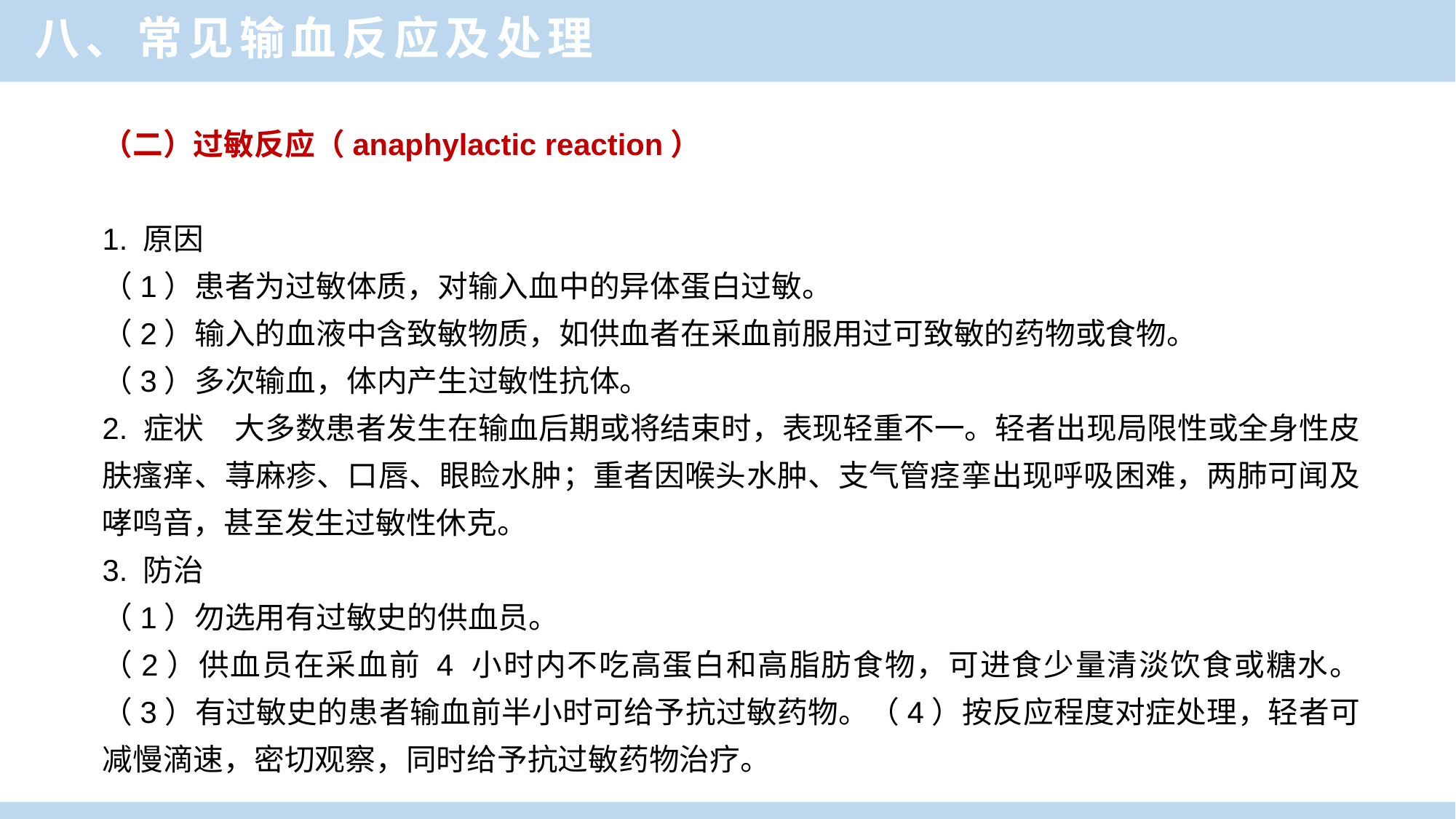

八、常见输血反应及处理
（二）过敏反应（anaphylactic reaction）

1. 原因
（1）患者为过敏体质，对输入血中的异体蛋白过敏。
（2）输入的血液中含致敏物质，如供血者在采血前服用过可致敏的药物或食物。
（3）多次输血，体内产生过敏性抗体。
2. 症状　大多数患者发生在输血后期或将结束时，表现轻重不一。轻者出现局限性或全身性皮肤瘙痒、荨麻疹、口唇、眼睑水肿；重者因喉头水肿、支气管痉挛出现呼吸困难，两肺可闻及哮鸣音，甚至发生过敏性休克。
3. 防治
（1）勿选用有过敏史的供血员。
（2）供血员在采血前 4 小时内不吃高蛋白和高脂肪食物，可进食少量清淡饮食或糖水。（3）有过敏史的患者输血前半小时可给予抗过敏药物。（4）按反应程度对症处理，轻者可减慢滴速，密切观察，同时给予抗过敏药物治疗。